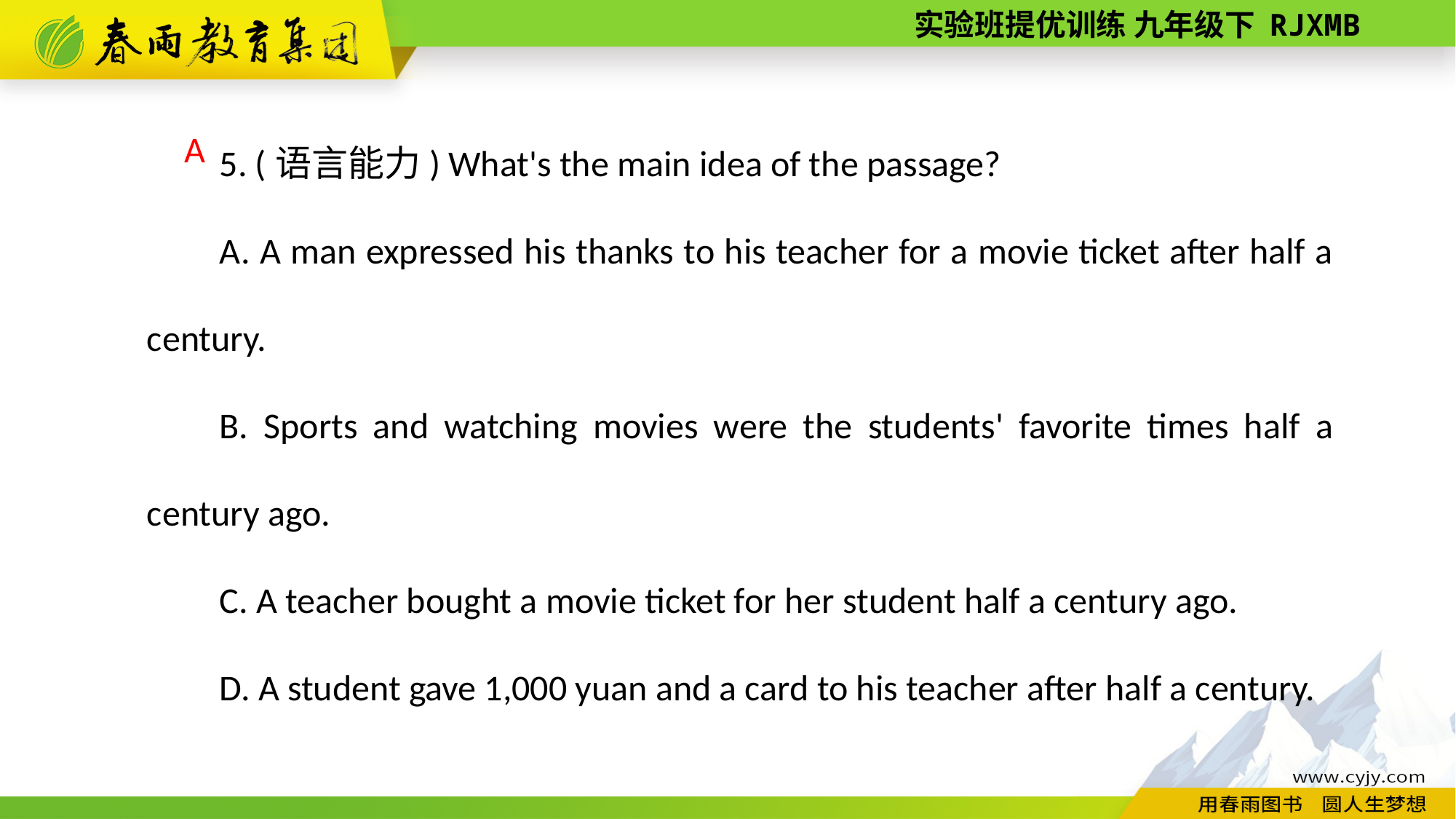

5. (语言能力) What's the main idea of the passage?
A. A man expressed his thanks to his teacher for a movie ticket after half a century.
B. Sports and watching movies were the students' favorite times half a century ago.
C. A teacher bought a movie ticket for her student half a century ago.
D. A student gave 1,000 yuan and a card to his teacher after half a century.
A